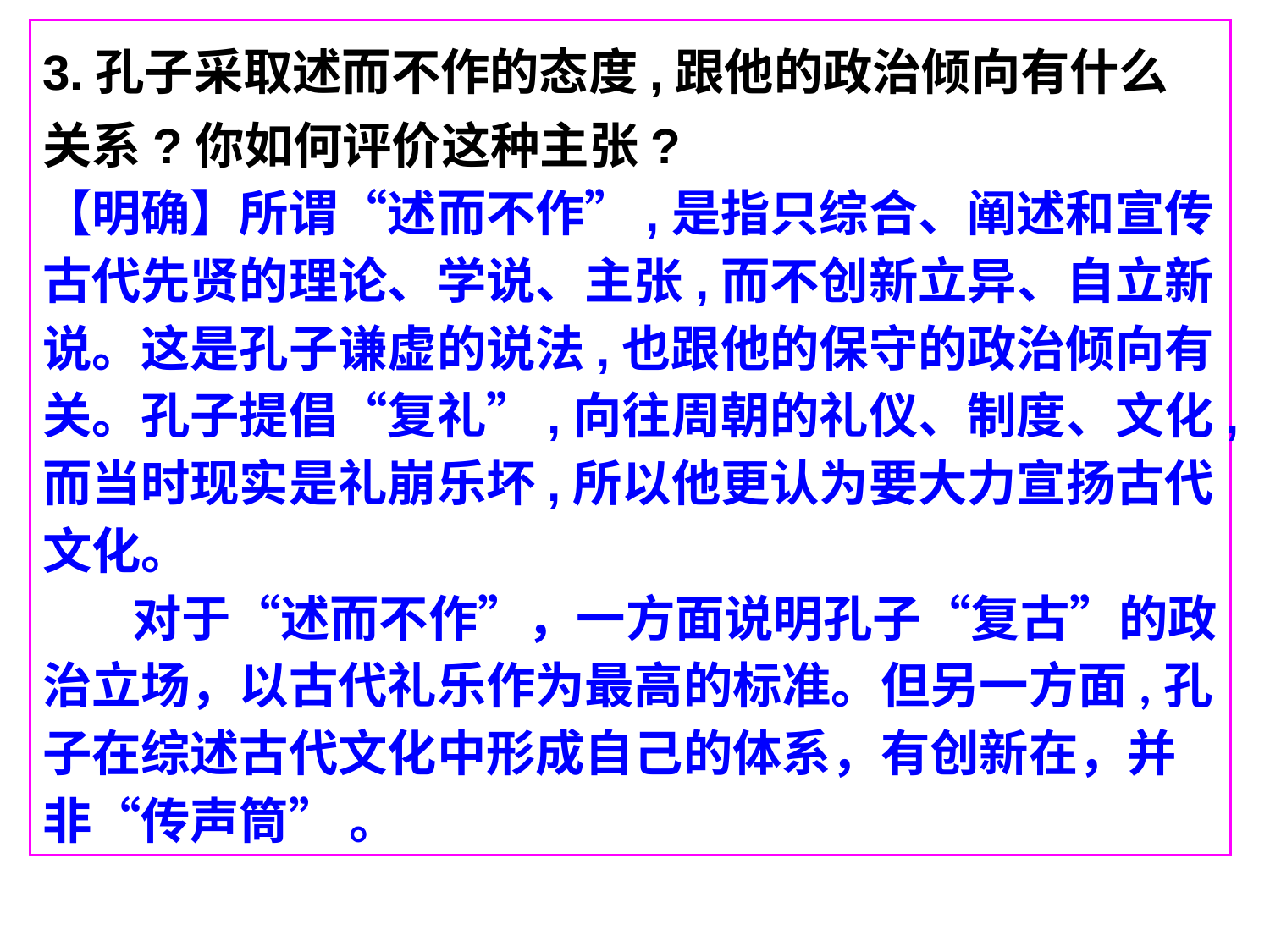

3.孔子采取述而不作的态度,跟他的政治倾向有什么关系?你如何评价这种主张?
【明确】所谓“述而不作”,是指只综合、阐述和宣传古代先贤的理论、学说、主张,而不创新立异、自立新说。这是孔子谦虚的说法,也跟他的保守的政治倾向有关。孔子提倡“复礼”,向往周朝的礼仪、制度、文化,而当时现实是礼崩乐坏,所以他更认为要大力宣扬古代文化。
       对于“述而不作”，一方面说明孔子“复古”的政治立场，以古代礼乐作为最高的标准。但另一方面,孔子在综述古代文化中形成自己的体系，有创新在，并非“传声筒” 。